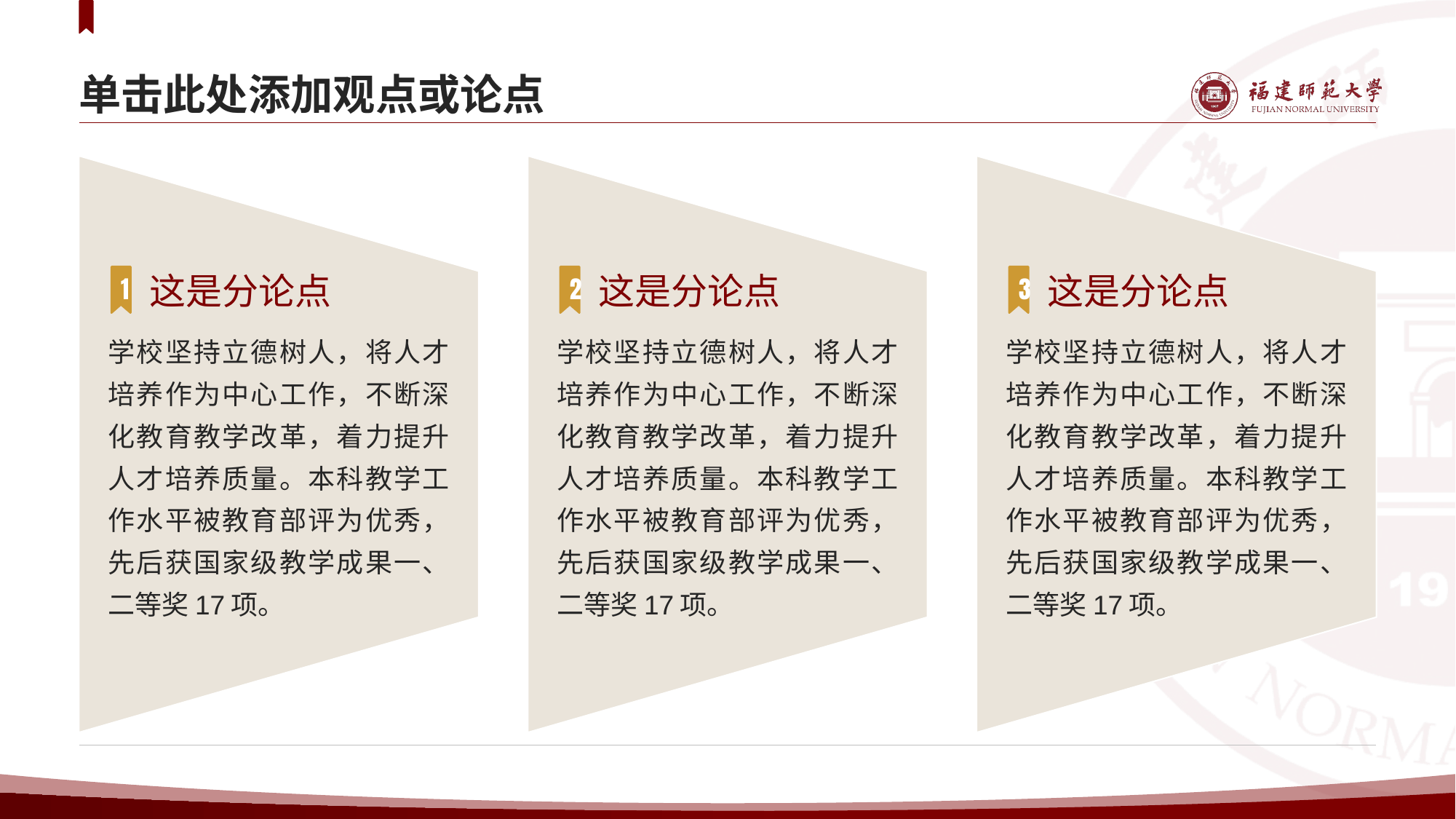

# 单击此处添加观点或论点

1
这是分论点
学校坚持立德树人，将人才培养作为中心工作，不断深化教育教学改革，着力提升人才培养质量。本科教学工作水平被教育部评为优秀，先后获国家级教学成果一、二等奖17项。
2
这是分论点
学校坚持立德树人，将人才培养作为中心工作，不断深化教育教学改革，着力提升人才培养质量。本科教学工作水平被教育部评为优秀，先后获国家级教学成果一、二等奖17项。
3
这是分论点
学校坚持立德树人，将人才培养作为中心工作，不断深化教育教学改革，着力提升人才培养质量。本科教学工作水平被教育部评为优秀，先后获国家级教学成果一、二等奖17项。